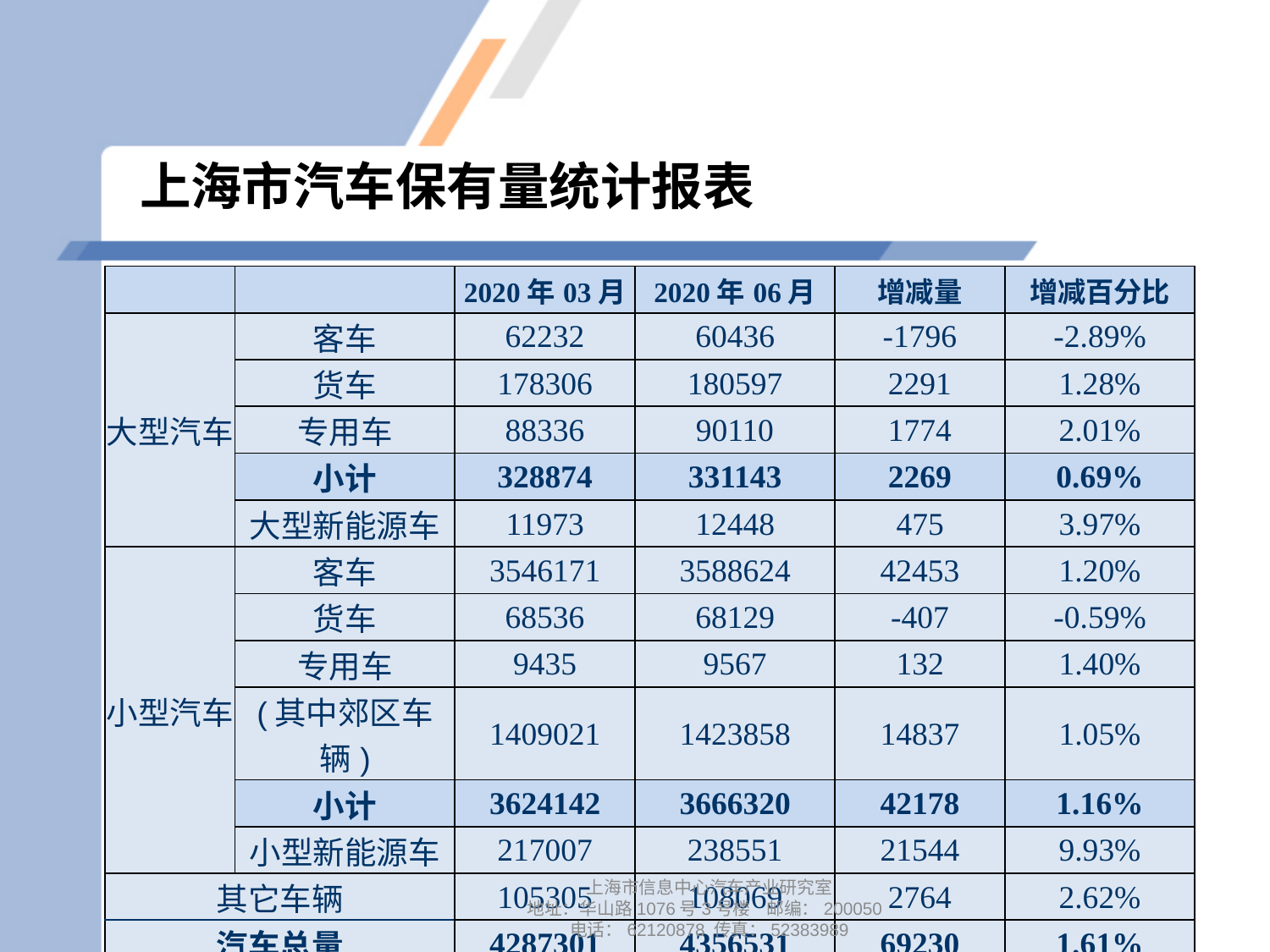

# 上海市汽车保有量统计报表
|  |  | 2020年03月 | 2020年06月 | 增减量 | 增减百分比 |
| --- | --- | --- | --- | --- | --- |
| 大型汽车 | 客车 | 62232 | 60436 | -1796 | -2.89% |
|  | 货车 | 178306 | 180597 | 2291 | 1.28% |
|  | 专用车 | 88336 | 90110 | 1774 | 2.01% |
|  | 小计 | 328874 | 331143 | 2269 | 0.69% |
|  | 大型新能源车 | 11973 | 12448 | 475 | 3.97% |
| 小型汽车 | 客车 | 3546171 | 3588624 | 42453 | 1.20% |
|  | 货车 | 68536 | 68129 | -407 | -0.59% |
|  | 专用车 | 9435 | 9567 | 132 | 1.40% |
|  | (其中郊区车辆) | 1409021 | 1423858 | 14837 | 1.05% |
|  | 小计 | 3624142 | 3666320 | 42178 | 1.16% |
|  | 小型新能源车 | 217007 | 238551 | 21544 | 9.93% |
| 其它车辆 |  | 105305 | 108069 | 2764 | 2.62% |
| 汽车总量 |  | 4287301 | 4356531 | 69230 | 1.61% |

上海市信息中心汽车产业研究室
地址：华山路1076号3号楼    邮编：200050
电话：62120878 传真：52383989
8